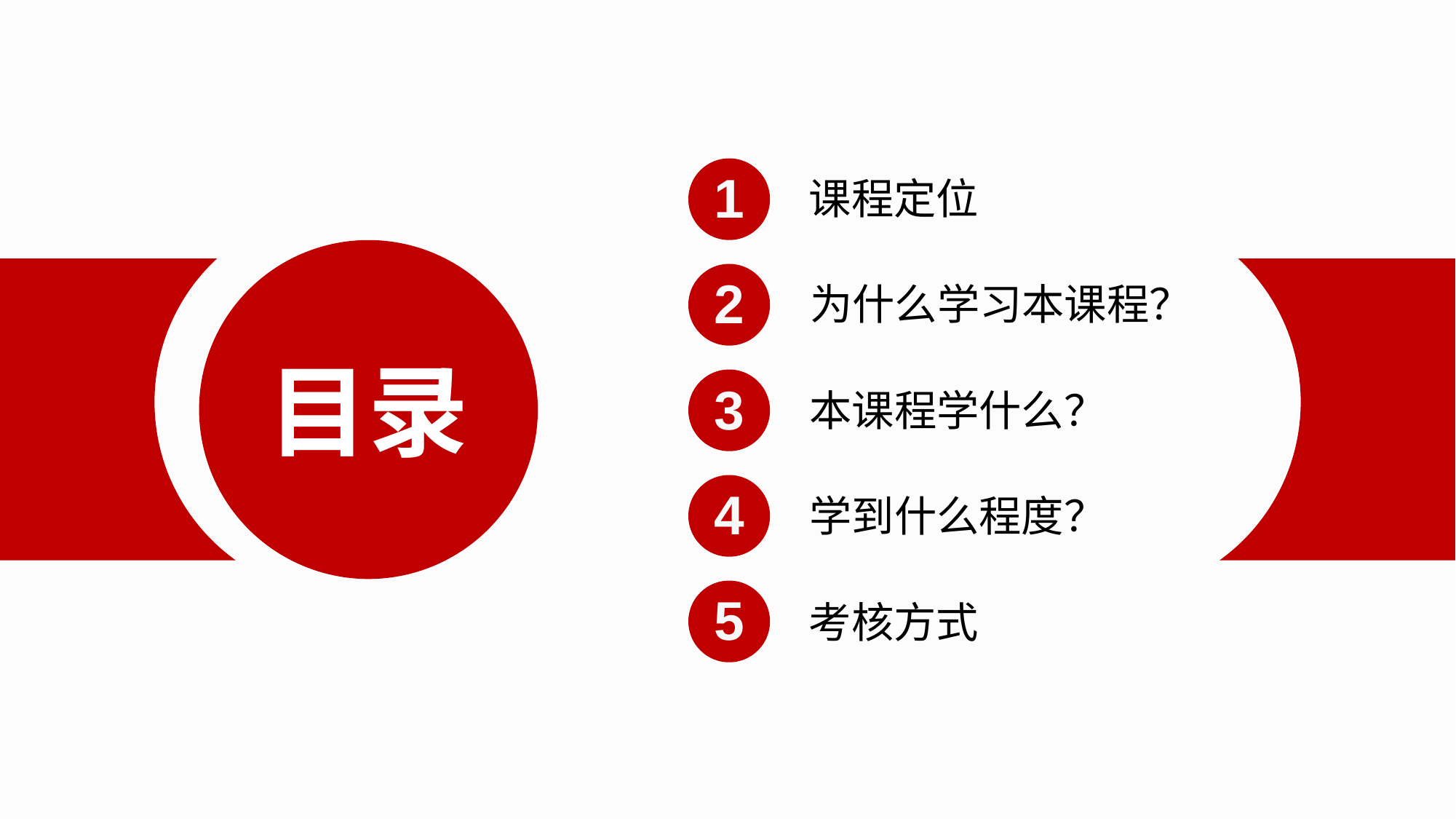

1
课程定位

2
为什么学习本课程？
目录

3
本课程学什么？

4
学到什么程度？

5
考核方式